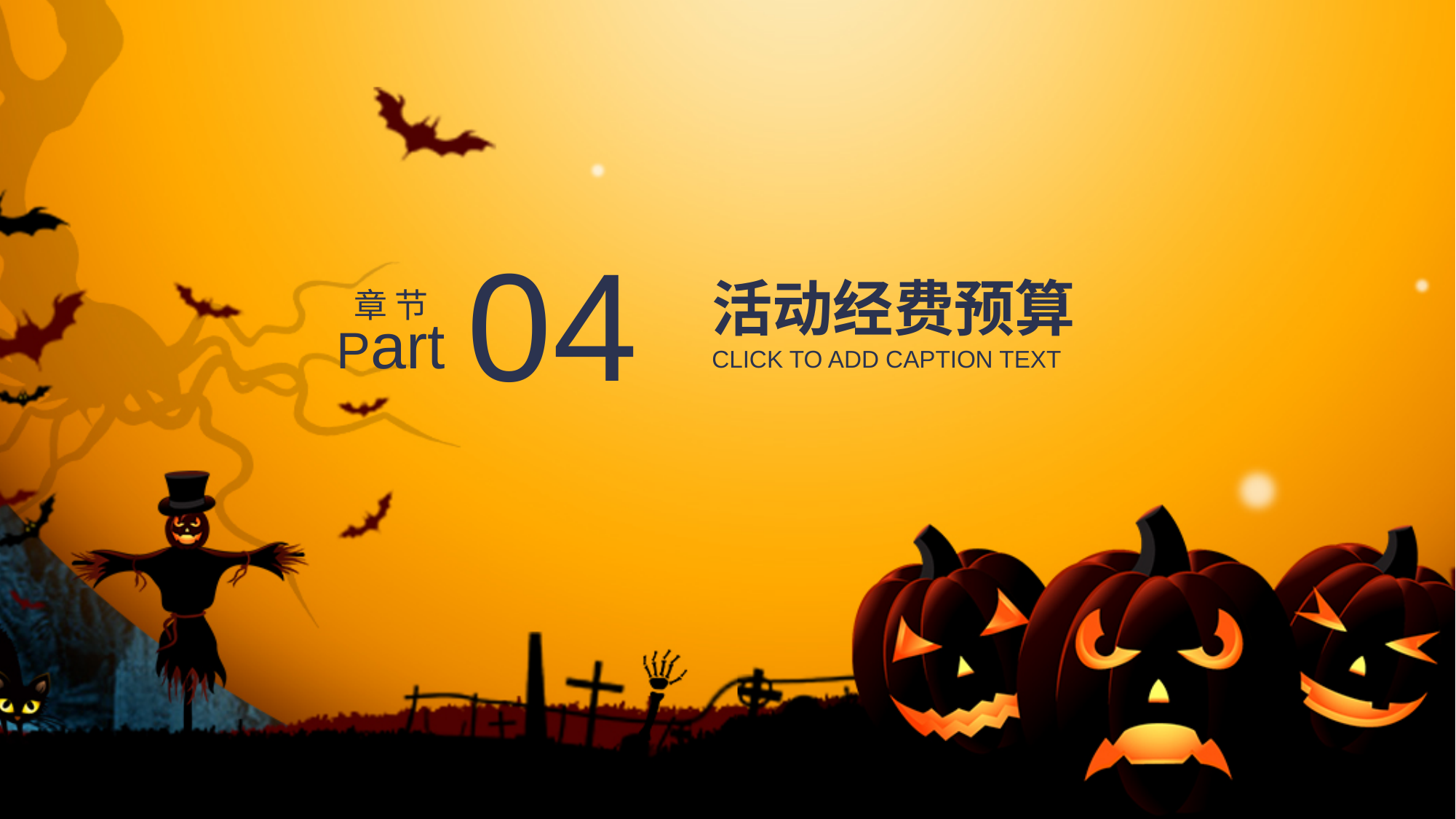

04
活动经费预算
章 节
Part
CLICK TO ADD CAPTION TEXT